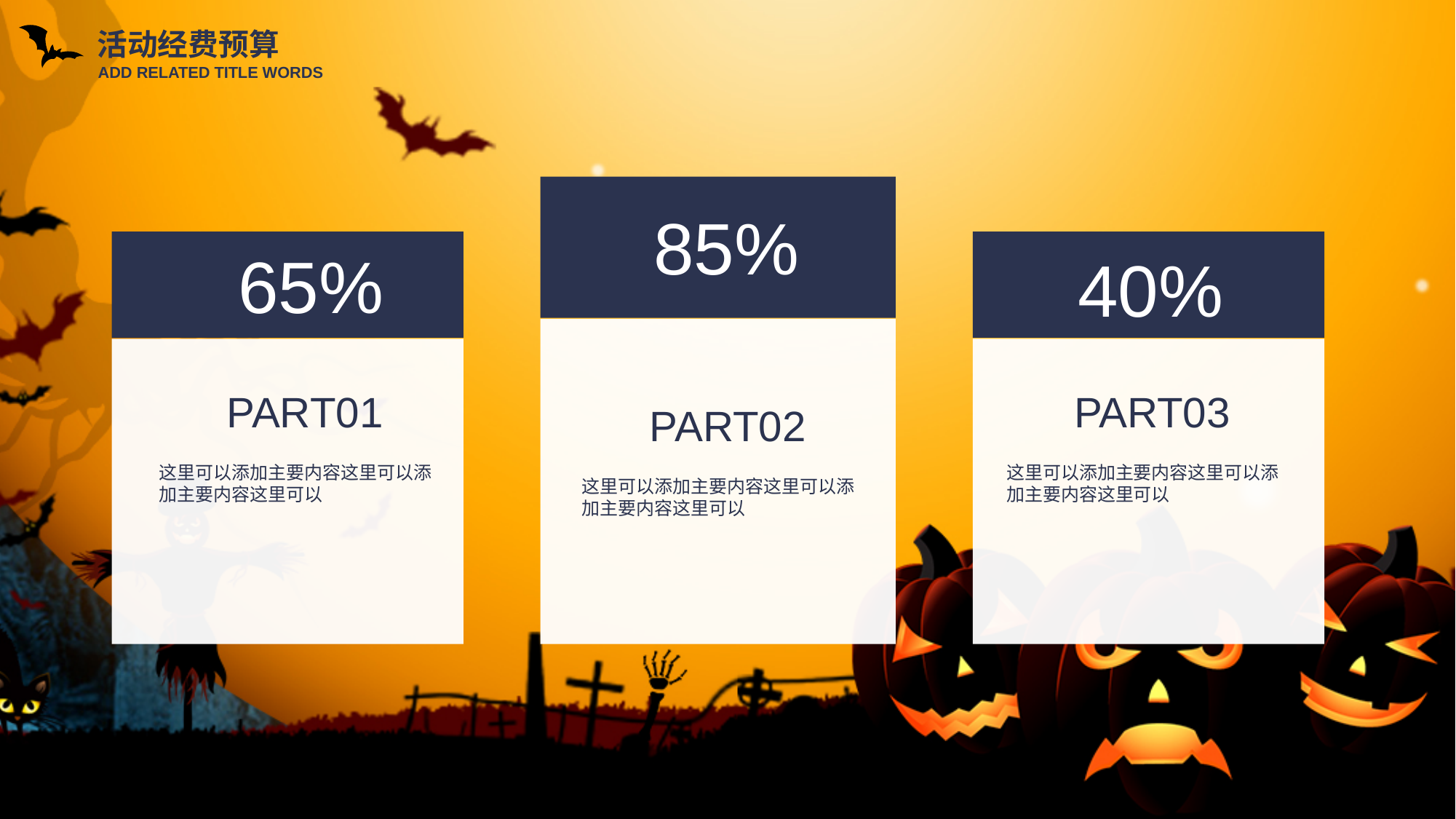

活动经费预算
ADD RELATED TITLE WORDS

85%

PART02
这里可以添加主要内容这里可以添加主要内容这里可以

65%

PART01
这里可以添加主要内容这里可以添加主要内容这里可以

40%

PART03
这里可以添加主要内容这里可以添加主要内容这里可以